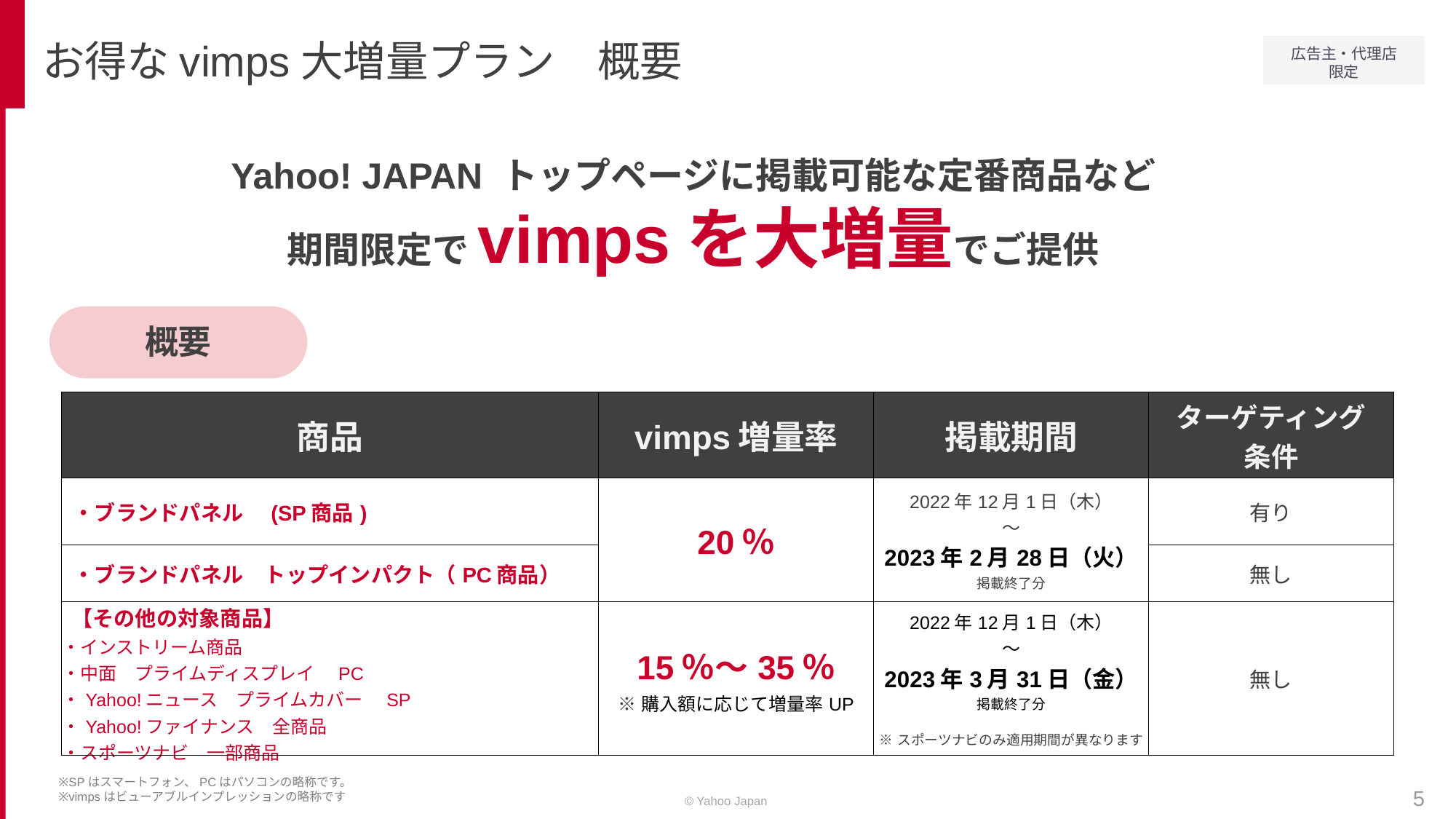

お得なvimps大増量プラン　概要
Yahoo! JAPAN トップページに掲載可能な定番商品など
期間限定でvimpsを大増量でご提供

概要
| 商品 | vimps増量率 | 掲載期間 | ターゲティング 条件 |
| --- | --- | --- | --- |
| ・ブランドパネル　(SP商品) | 20％ | 2022年12月1日（木） ～ 2023年2月28日（火） 掲載終了分 | 有り |
| ・ブランドパネル　トップインパクト（PC商品） |  |  | 無し |
| 【その他の対象商品】 ・インストリーム商品 ・中面　プライムディスプレイ　PC ・Yahoo!ニュース　プライムカバー　SP ・Yahoo!ファイナンス　全商品 ・スポーツナビ　一部商品 | 15％～35％ ※購入額に応じて増量率UP | 2022年12月1日（木） ～ 2023年3月31日（金） 掲載終了分 ※スポーツナビのみ適用期間が異なります | 無し |
※SPはスマートフォン、PCはパソコンの略称です。
※vimpsはビューアブルインプレッションの略称です
5